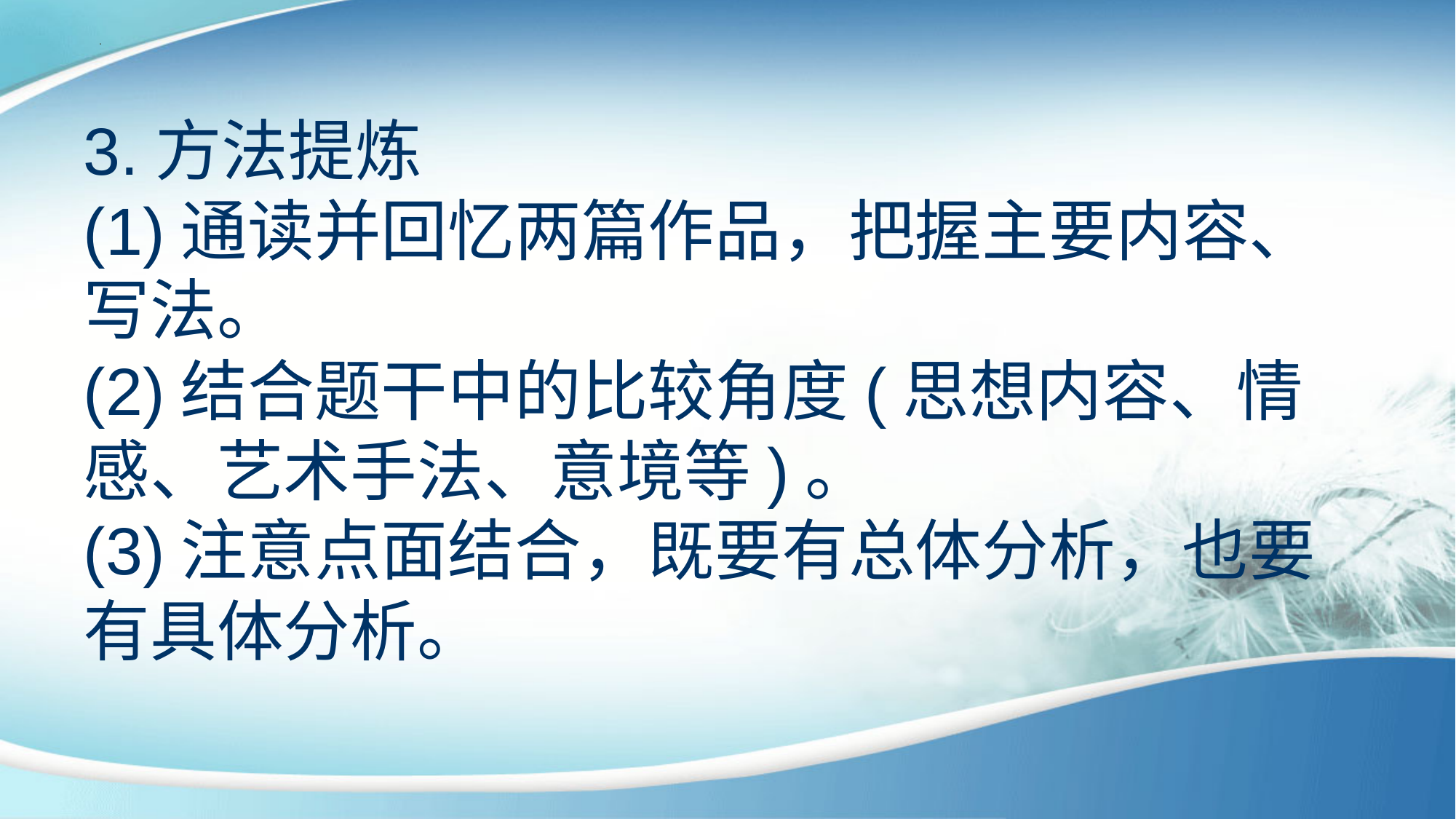

3.方法提炼
(1)通读并回忆两篇作品，把握主要内容、写法。
(2)结合题干中的比较角度(思想内容、情感、艺术手法、意境等)。
(3)注意点面结合，既要有总体分析，也要有具体分析。